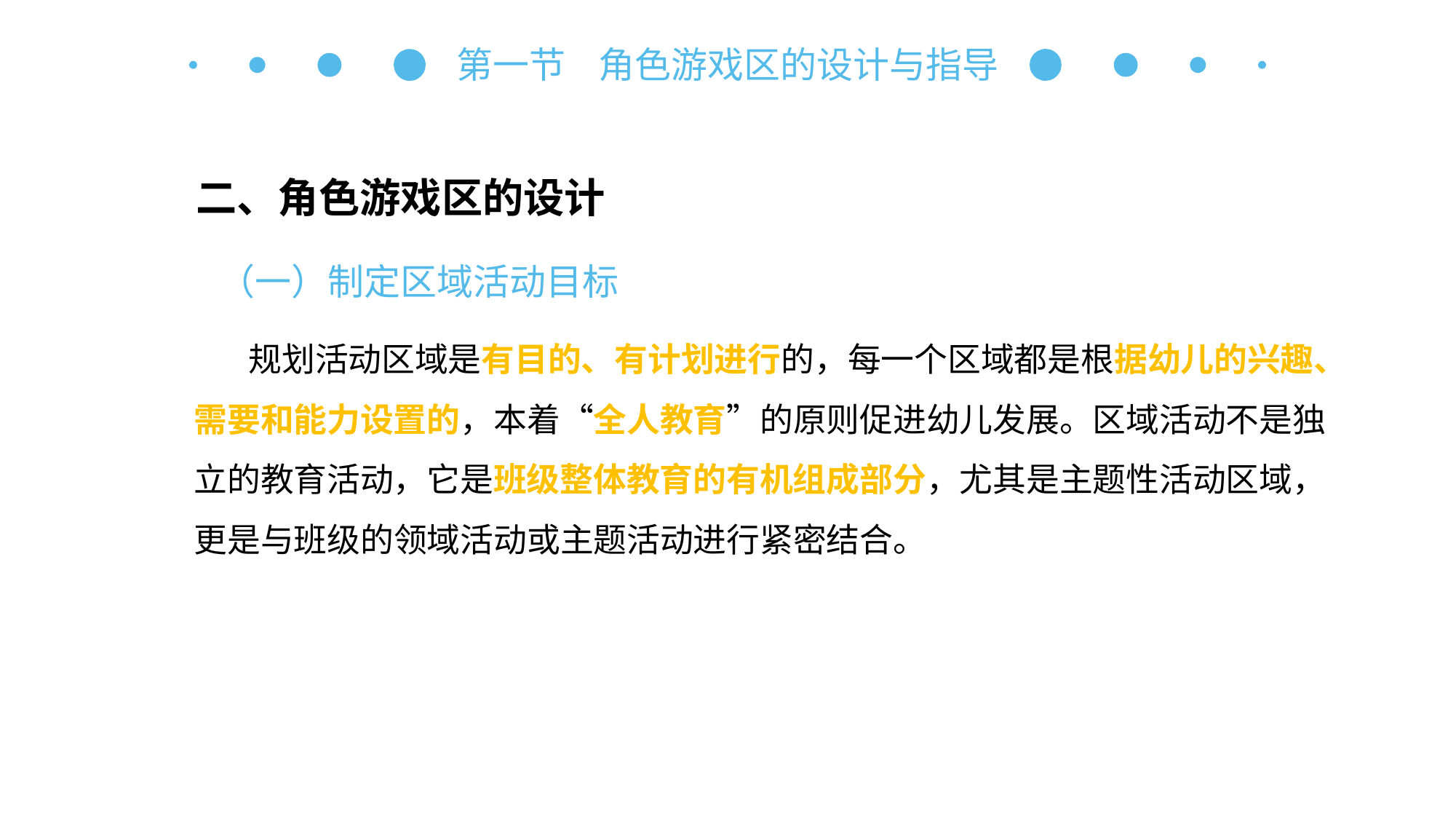

第一节    角色游戏区的设计与指导

二、角色游戏区的设计
（一）制定区域活动目标
规划活动区域是有目的、有计划进行的，每一个区域都是根据幼儿的兴趣、需要和能力设置的，本着“全人教育”的原则促进幼儿发展。区域活动不是独立的教育活动，它是班级整体教育的有机组成部分，尤其是主题性活动区域，更是与班级的领域活动或主题活动进行紧密结合。